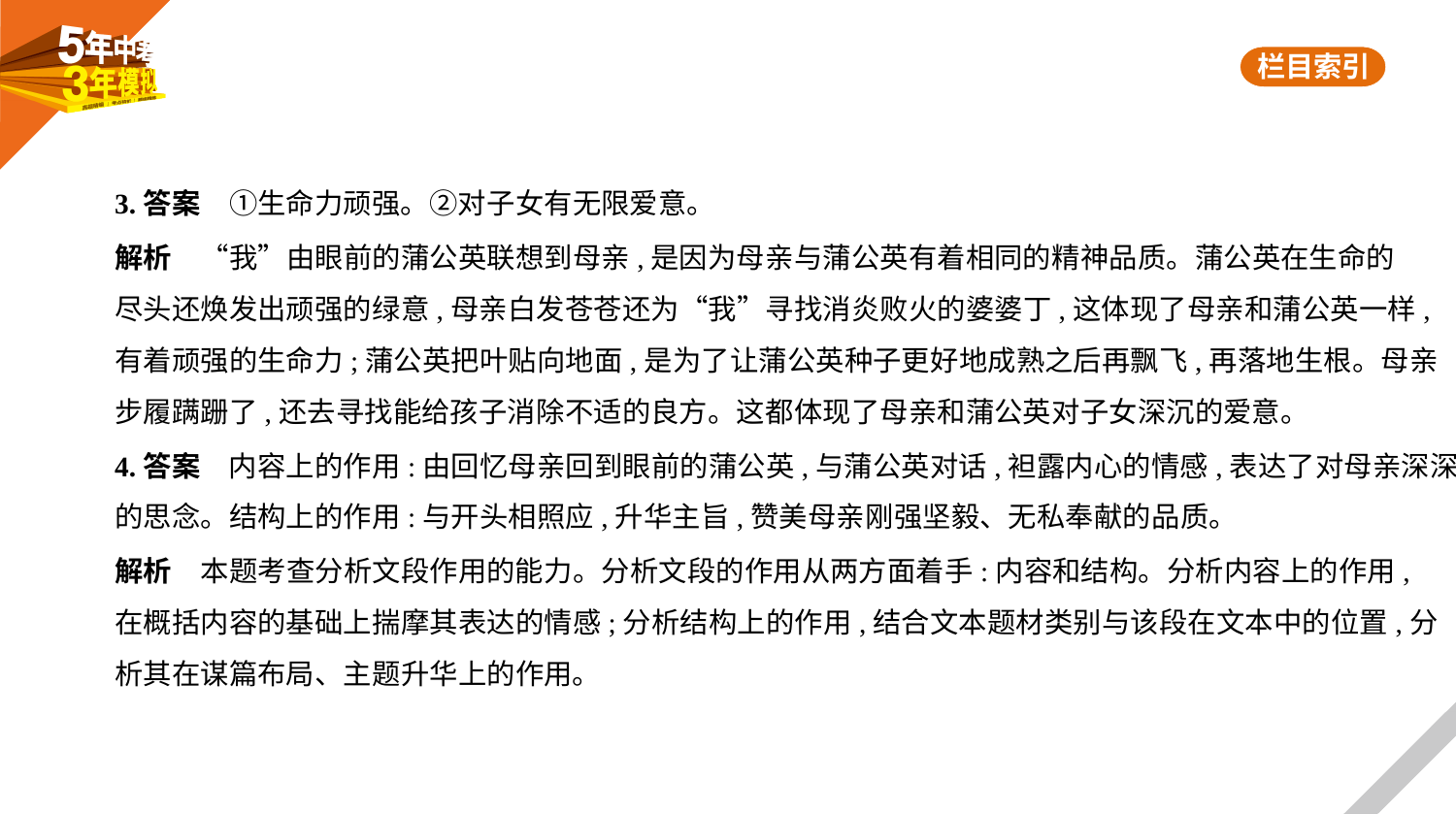

3.答案　①生命力顽强。②对子女有无限爱意。
解析　“我”由眼前的蒲公英联想到母亲,是因为母亲与蒲公英有着相同的精神品质。蒲公英在生命的
尽头还焕发出顽强的绿意,母亲白发苍苍还为“我”寻找消炎败火的婆婆丁,这体现了母亲和蒲公英一样,
有着顽强的生命力;蒲公英把叶贴向地面,是为了让蒲公英种子更好地成熟之后再飘飞,再落地生根。母亲
步履蹒跚了,还去寻找能给孩子消除不适的良方。这都体现了母亲和蒲公英对子女深沉的爱意。
4.答案　内容上的作用:由回忆母亲回到眼前的蒲公英,与蒲公英对话,袒露内心的情感,表达了对母亲深深
的思念。结构上的作用:与开头相照应,升华主旨,赞美母亲刚强坚毅、无私奉献的品质。
解析　本题考查分析文段作用的能力。分析文段的作用从两方面着手:内容和结构。分析内容上的作用,
在概括内容的基础上揣摩其表达的情感;分析结构上的作用,结合文本题材类别与该段在文本中的位置,分
析其在谋篇布局、主题升华上的作用。